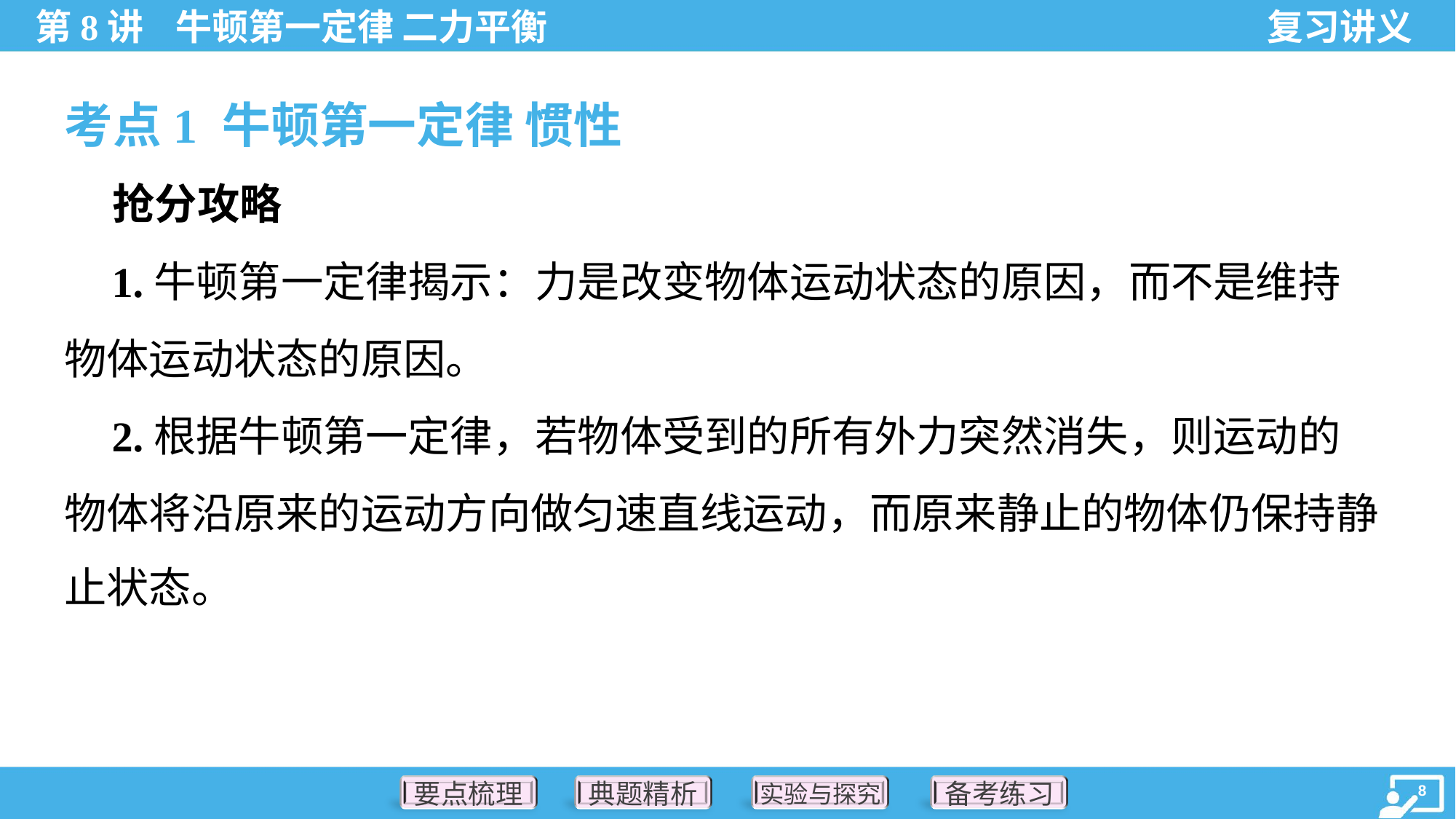

考点1 牛顿第一定律 惯性
    抢分攻略
    1.牛顿第一定律揭示：力是改变物体运动状态的原因，而不是维持
物体运动状态的原因。
    2.根据牛顿第一定律，若物体受到的所有外力突然消失，则运动的
物体将沿原来的运动方向做匀速直线运动，而原来静止的物体仍保持静
止状态。